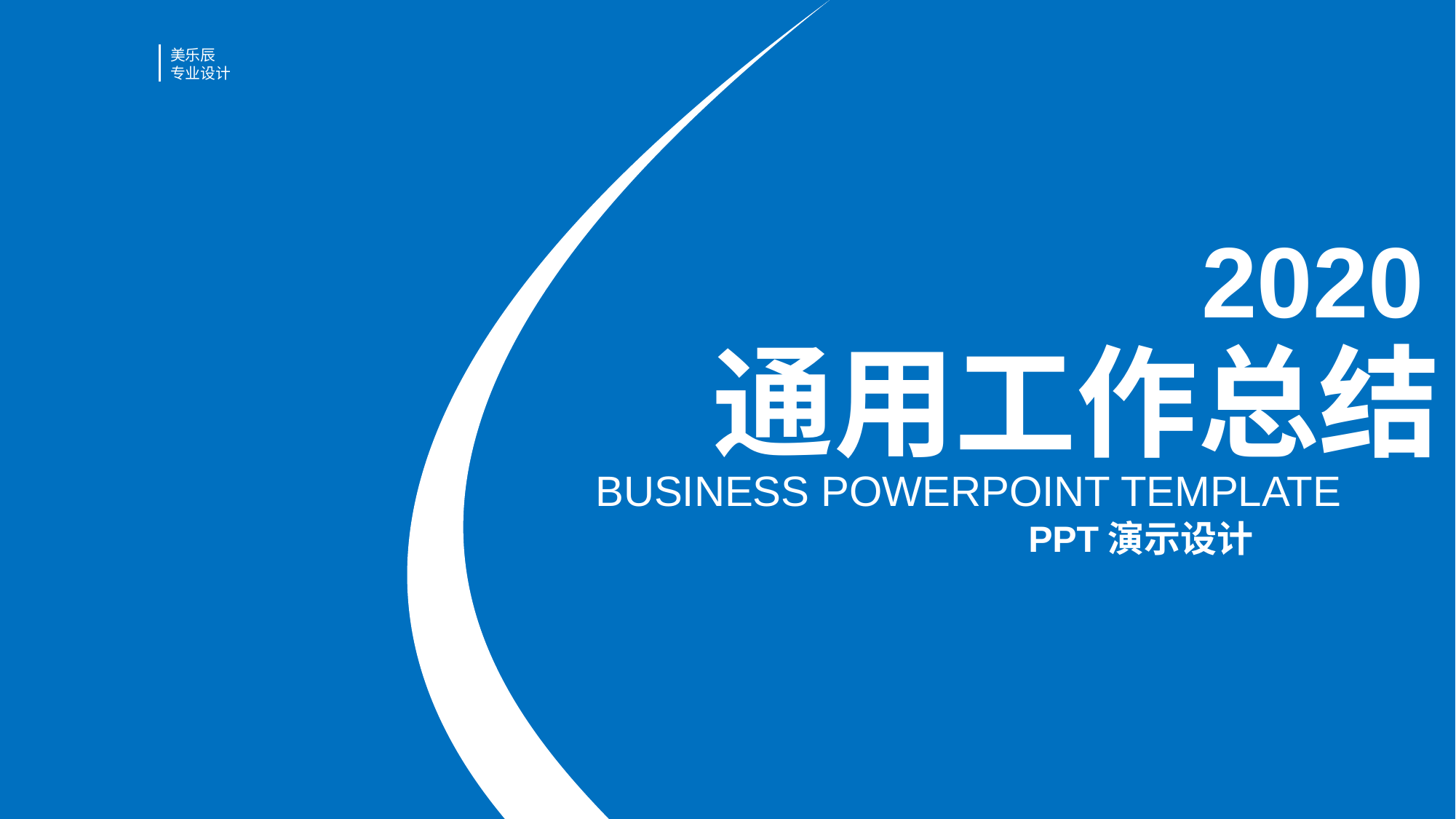

美乐辰
专业设计
2020
通用工作总结
BUSINESS POWERPOINT TEMPLATE
PPT演示设计